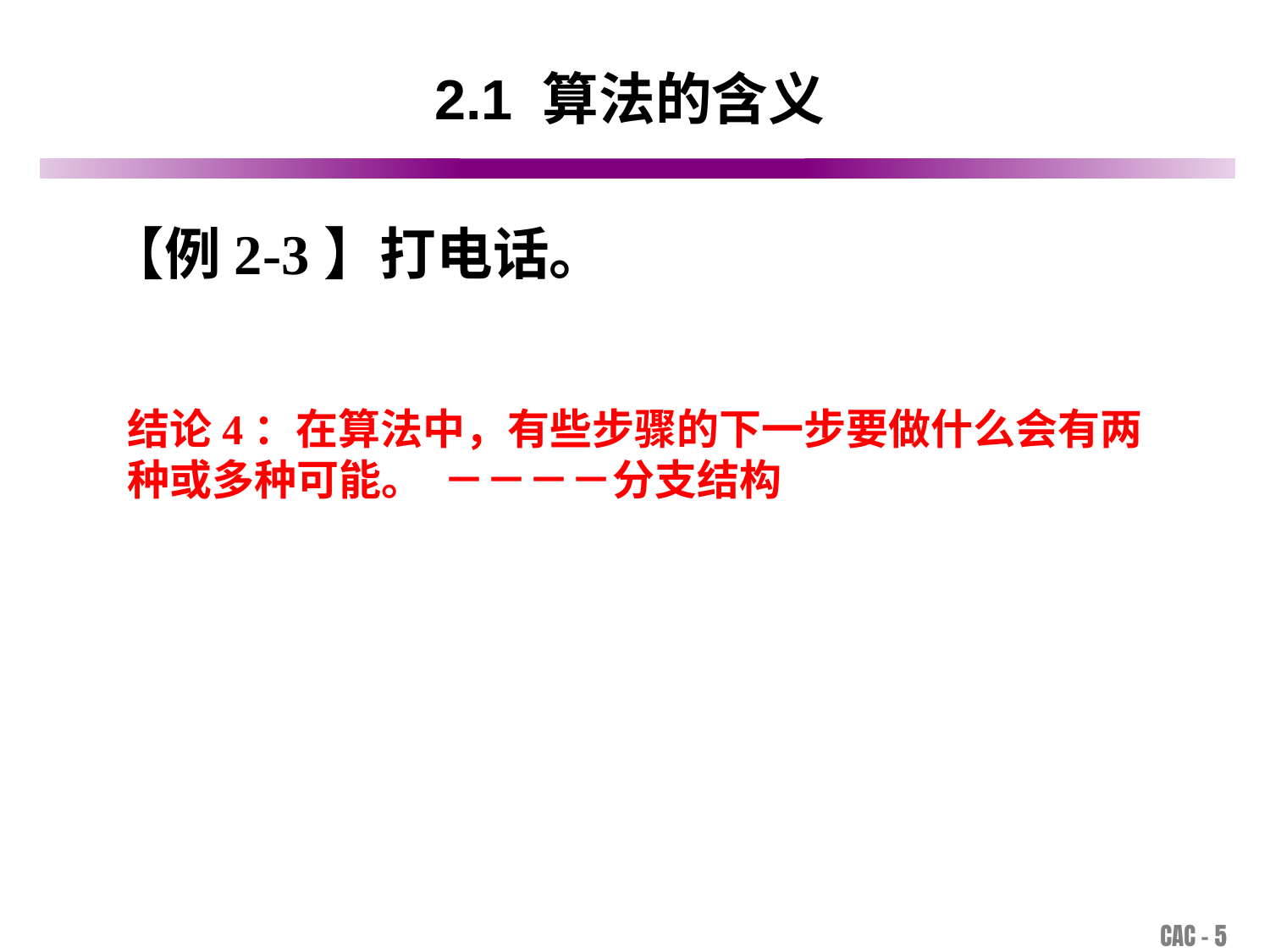

# 2.1 算法的含义
【例2-3】打电话。
结论4：在算法中，有些步骤的下一步要做什么会有两种或多种可能。  －－－－分支结构
5